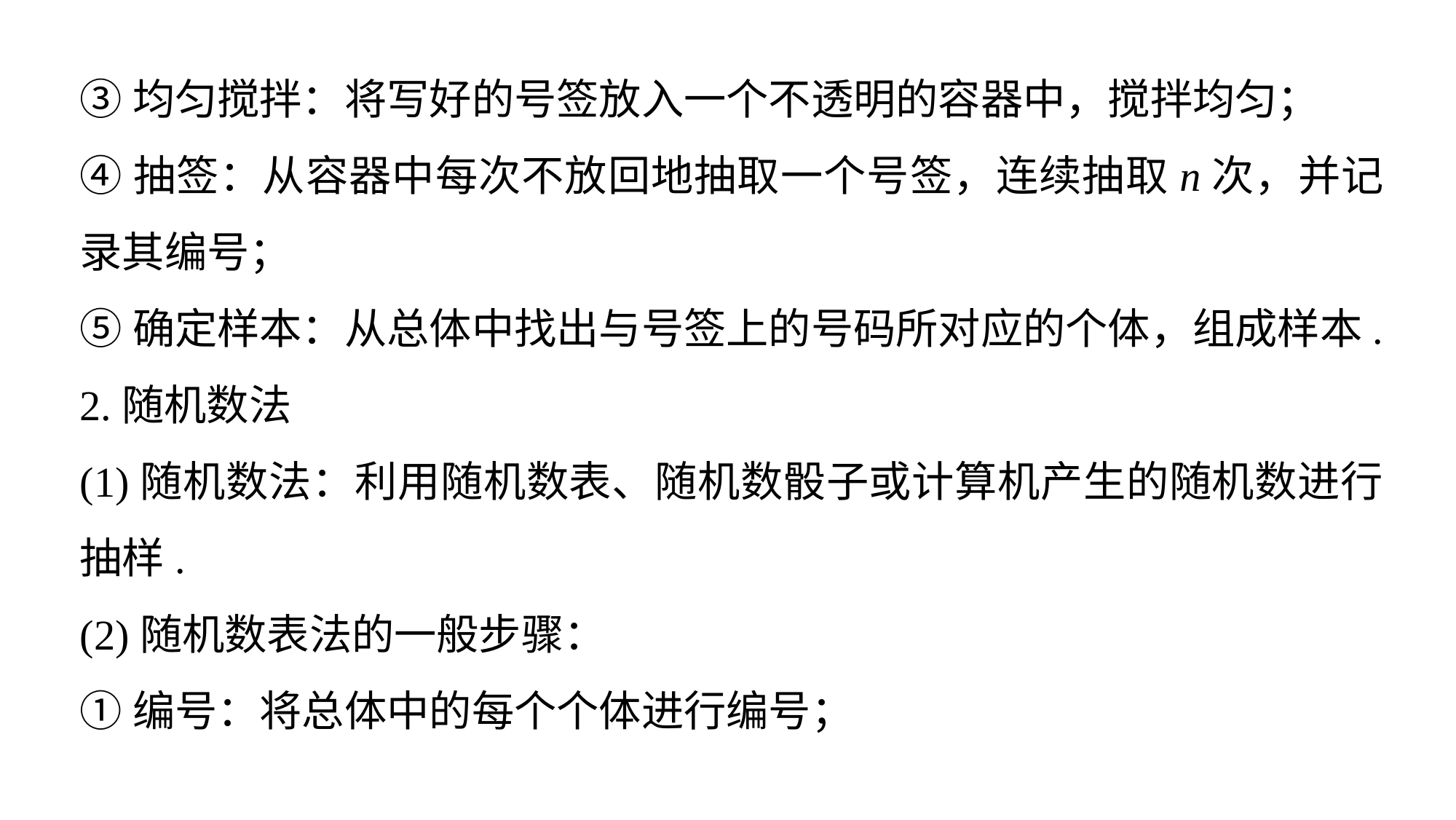

③均匀搅拌：将写好的号签放入一个不透明的容器中，搅拌均匀；
④抽签：从容器中每次不放回地抽取一个号签，连续抽取n次，并记录其编号；
⑤确定样本：从总体中找出与号签上的号码所对应的个体，组成样本.
2.随机数法
(1)随机数法：利用随机数表、随机数骰子或计算机产生的随机数进行抽样.
(2)随机数表法的一般步骤：
①编号：将总体中的每个个体进行编号；